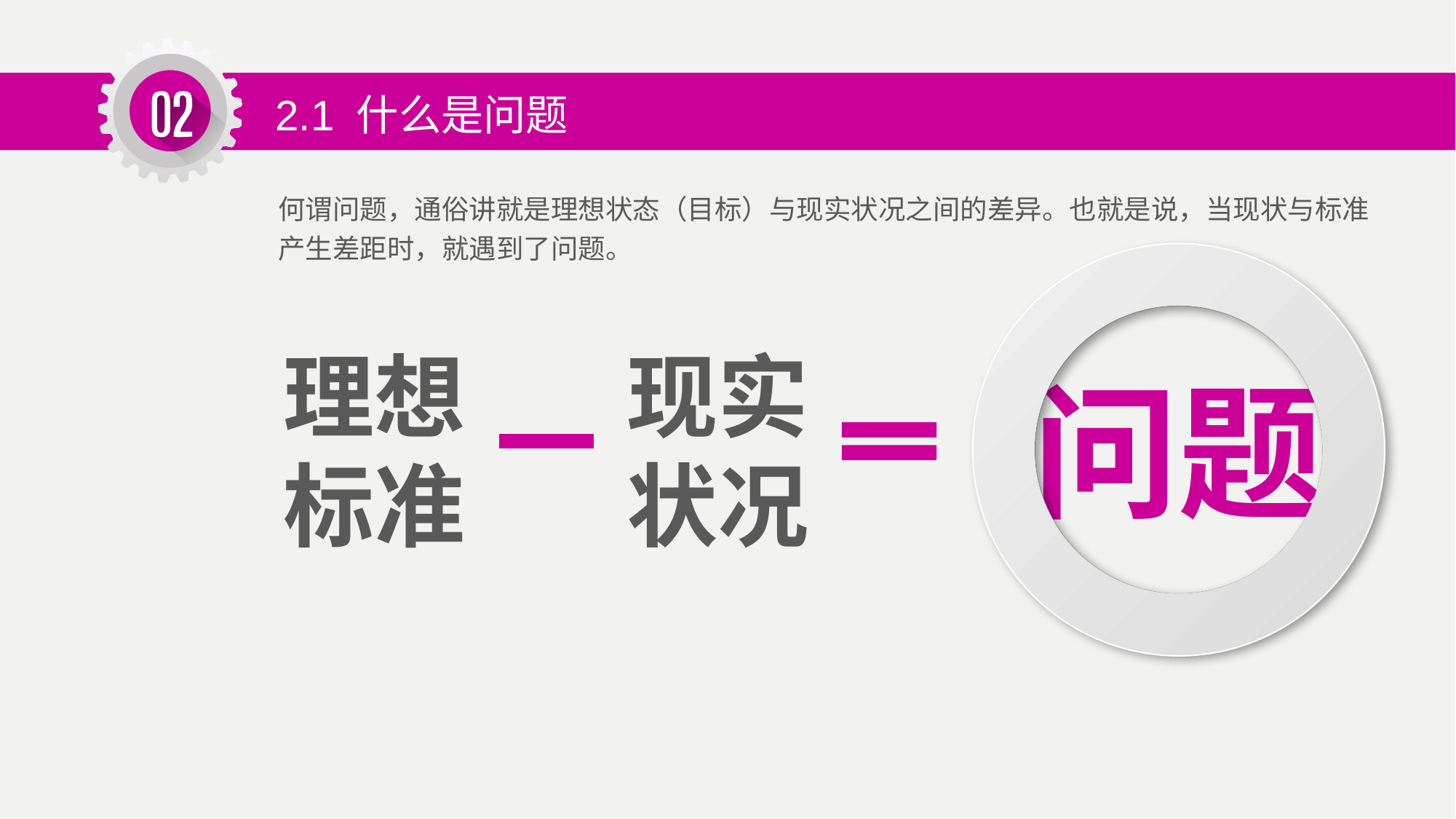

2.1 什么是问题
何谓问题，通俗讲就是理想状态（目标）与现实状况之间的差异。也就是说，当现状与标准产生差距时，就遇到了问题。

理想
标准
现实
状况
问题